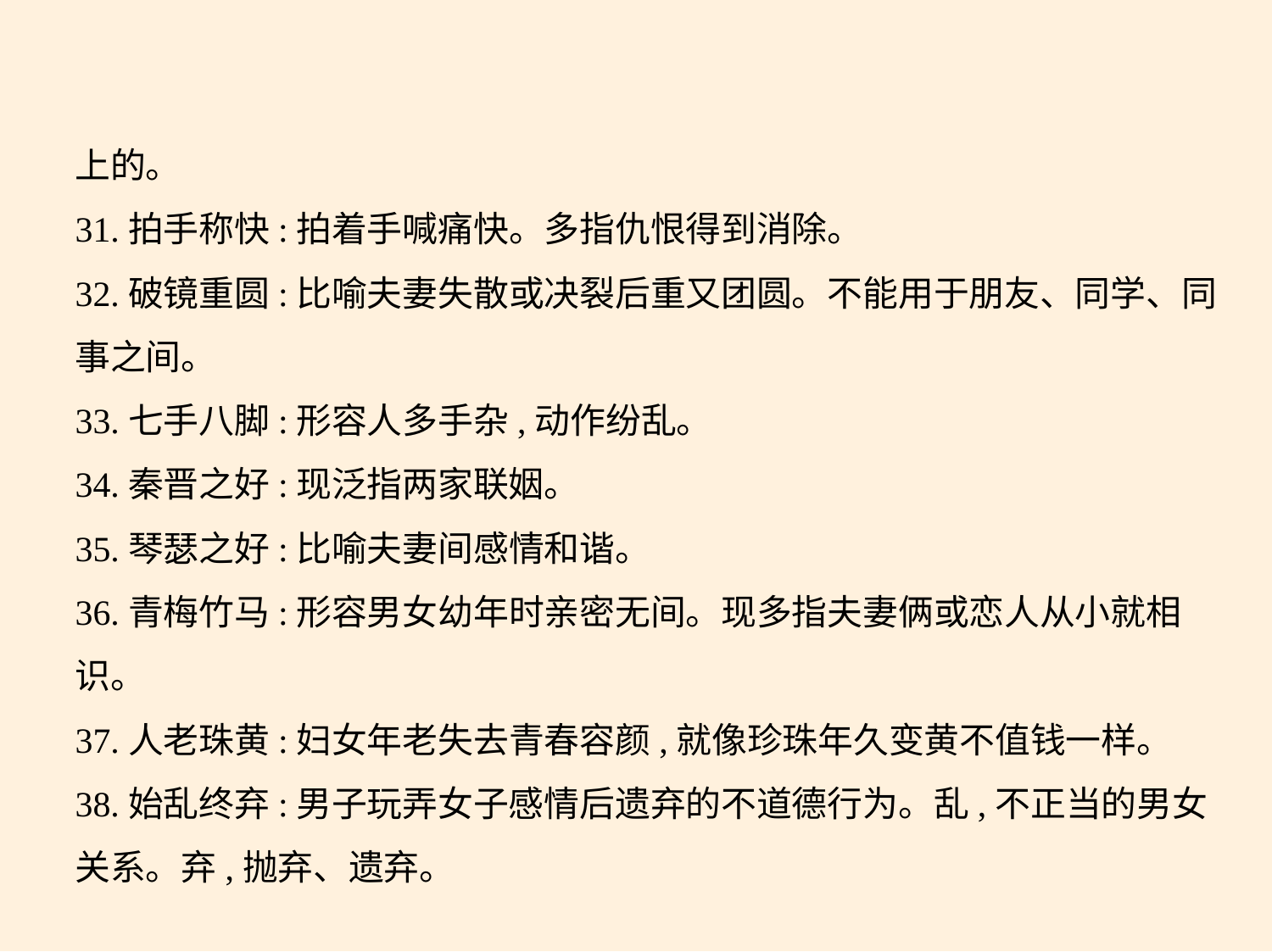

上的。
31.拍手称快:拍着手喊痛快。多指仇恨得到消除。
32.破镜重圆:比喻夫妻失散或决裂后重又团圆。不能用于朋友、同学、同
事之间。
33.七手八脚:形容人多手杂,动作纷乱。
34.秦晋之好:现泛指两家联姻。
35.琴瑟之好:比喻夫妻间感情和谐。
36.青梅竹马:形容男女幼年时亲密无间。现多指夫妻俩或恋人从小就相
识。
37.人老珠黄:妇女年老失去青春容颜,就像珍珠年久变黄不值钱一样。
38.始乱终弃:男子玩弄女子感情后遗弃的不道德行为。乱,不正当的男女
关系。弃,抛弃、遗弃。